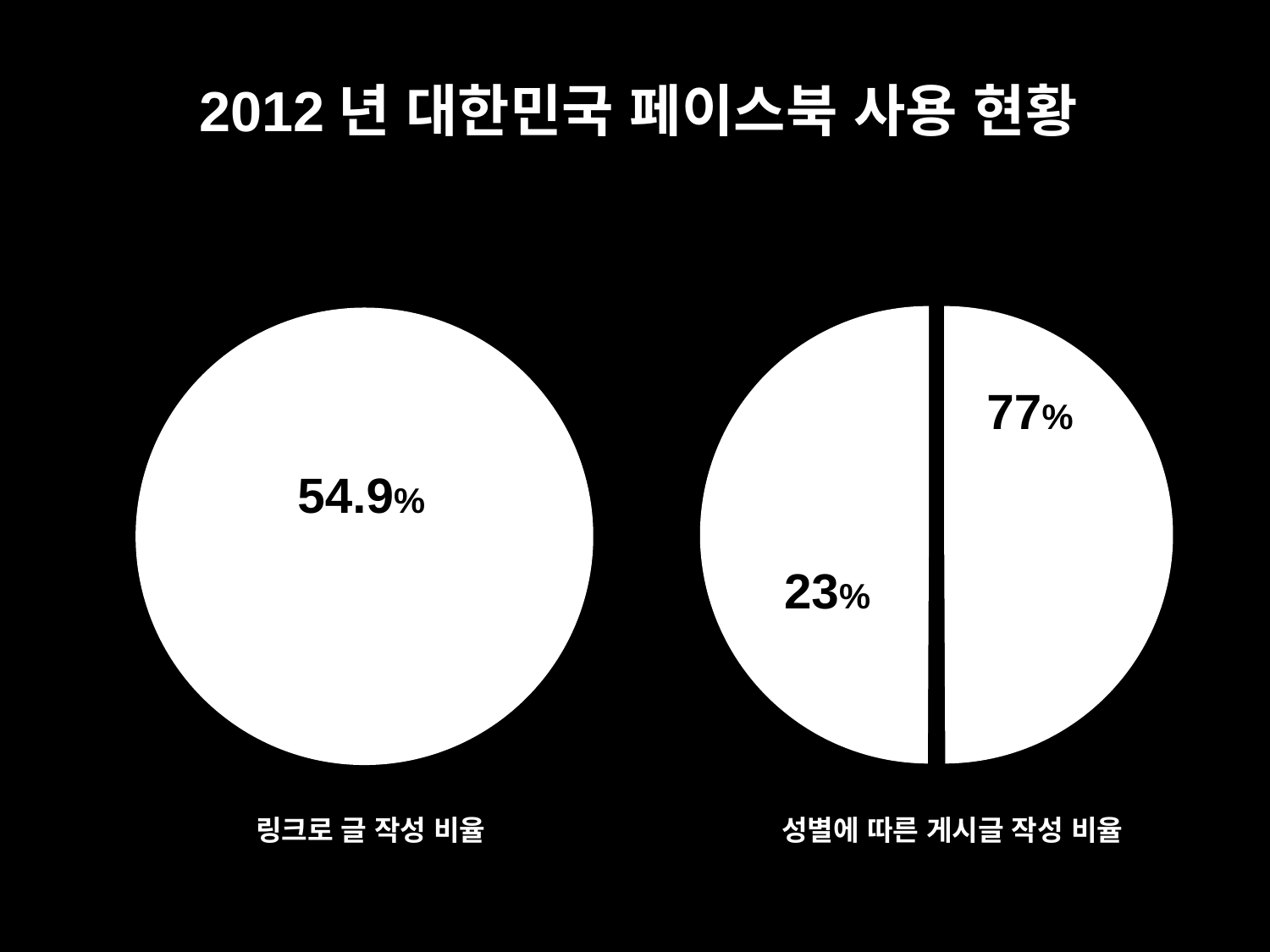

2012년 대한민국 페이스북 사용 현황

77%
54.9%
23%
링크로 글 작성 비율
성별에 따른 게시글 작성 비율